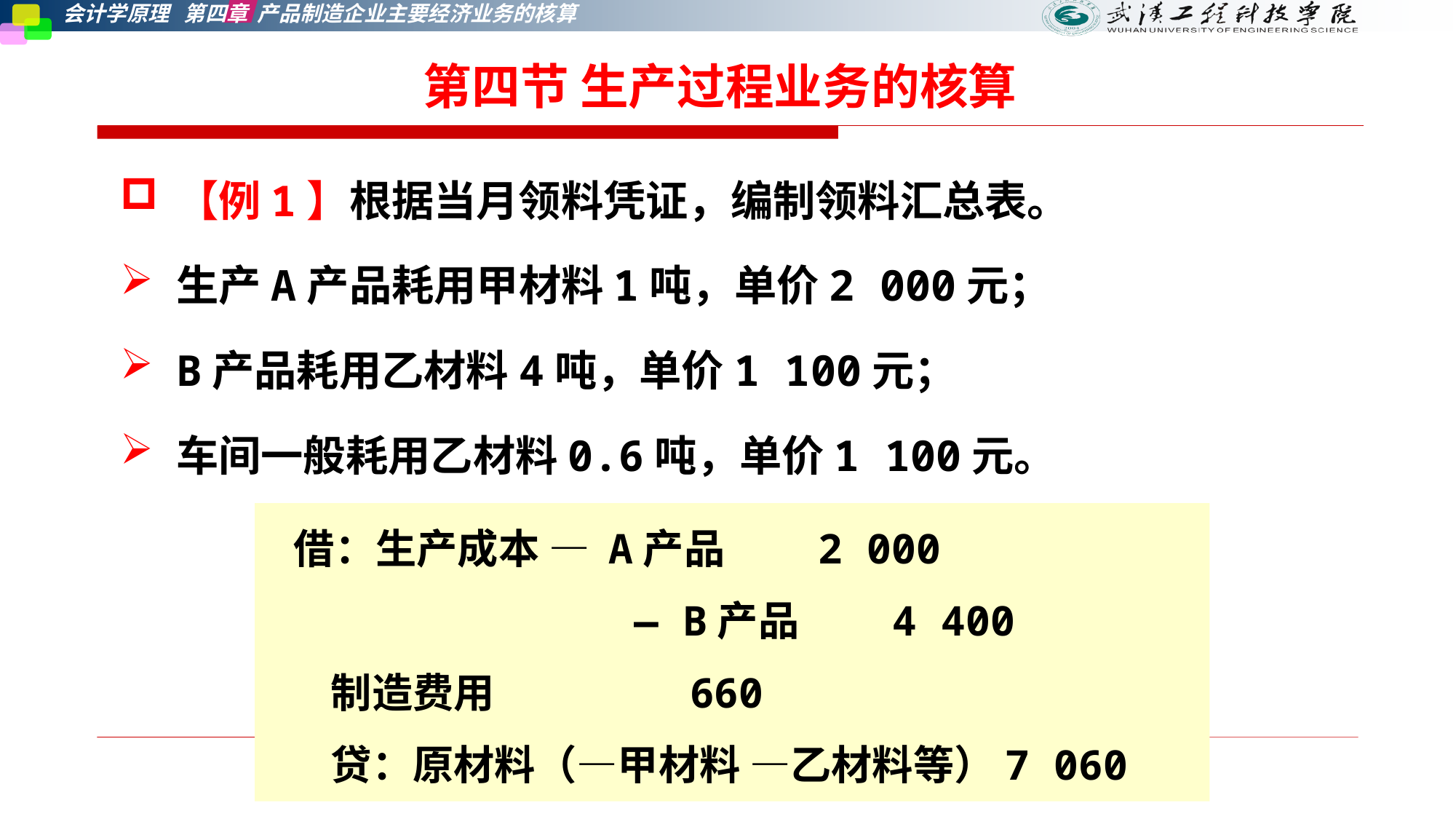

第四节 生产过程业务的核算
【例1】根据当月领料凭证，编制领料汇总表。
生产A产品耗用甲材料1吨，单价2 000元；
B产品耗用乙材料4吨，单价1 100元；
车间一般耗用乙材料0.6吨，单价1 100元。
  借：生产成本 — A产品         2 000
               — B产品         4 400
      制造费用                    660
      贷：原材料（—甲材料 —乙材料等）7 060